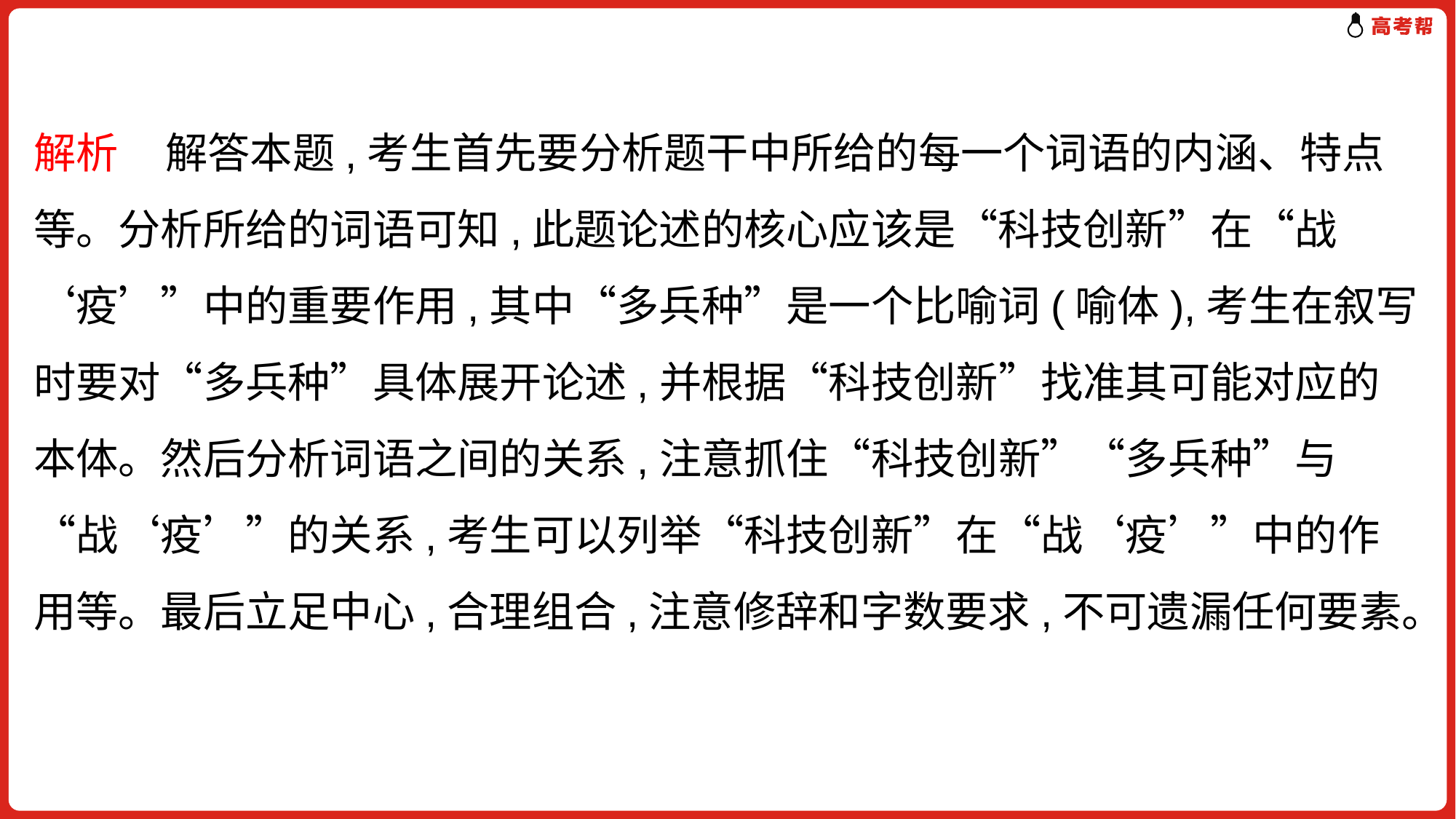

解析     解答本题,考生首先要分析题干中所给的每一个词语的内涵、特点等。分析所给的词语可知,此题论述的核心应该是“科技创新”在“战‘疫’”中的重要作用,其中“多兵种”是一个比喻词(喻体),考生在叙写时要对“多兵种”具体展开论述,并根据“科技创新”找准其可能对应的本体。然后分析词语之间的关系,注意抓住“科技创新”“多兵种”与“战‘疫’”的关系,考生可以列举“科技创新”在“战‘疫’”中的作用等。最后立足中心,合理组合,注意修辞和字数要求,不可遗漏任何要素。